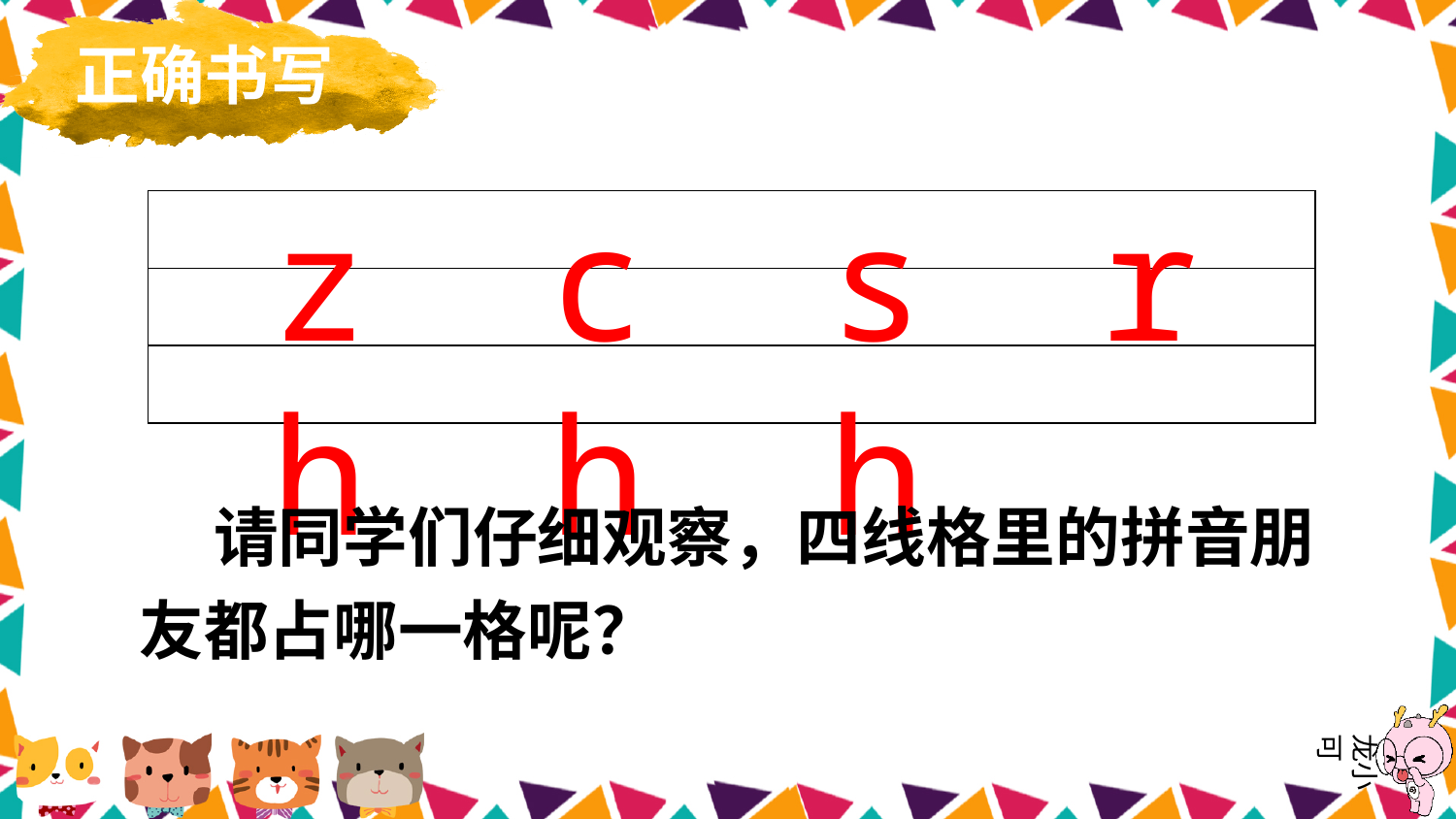

正确书写
zh
ch
sh
r
|  |
| --- |
|  |
|  |
    请同学们仔细观察，四线格里的拼音朋友都占哪一格呢？